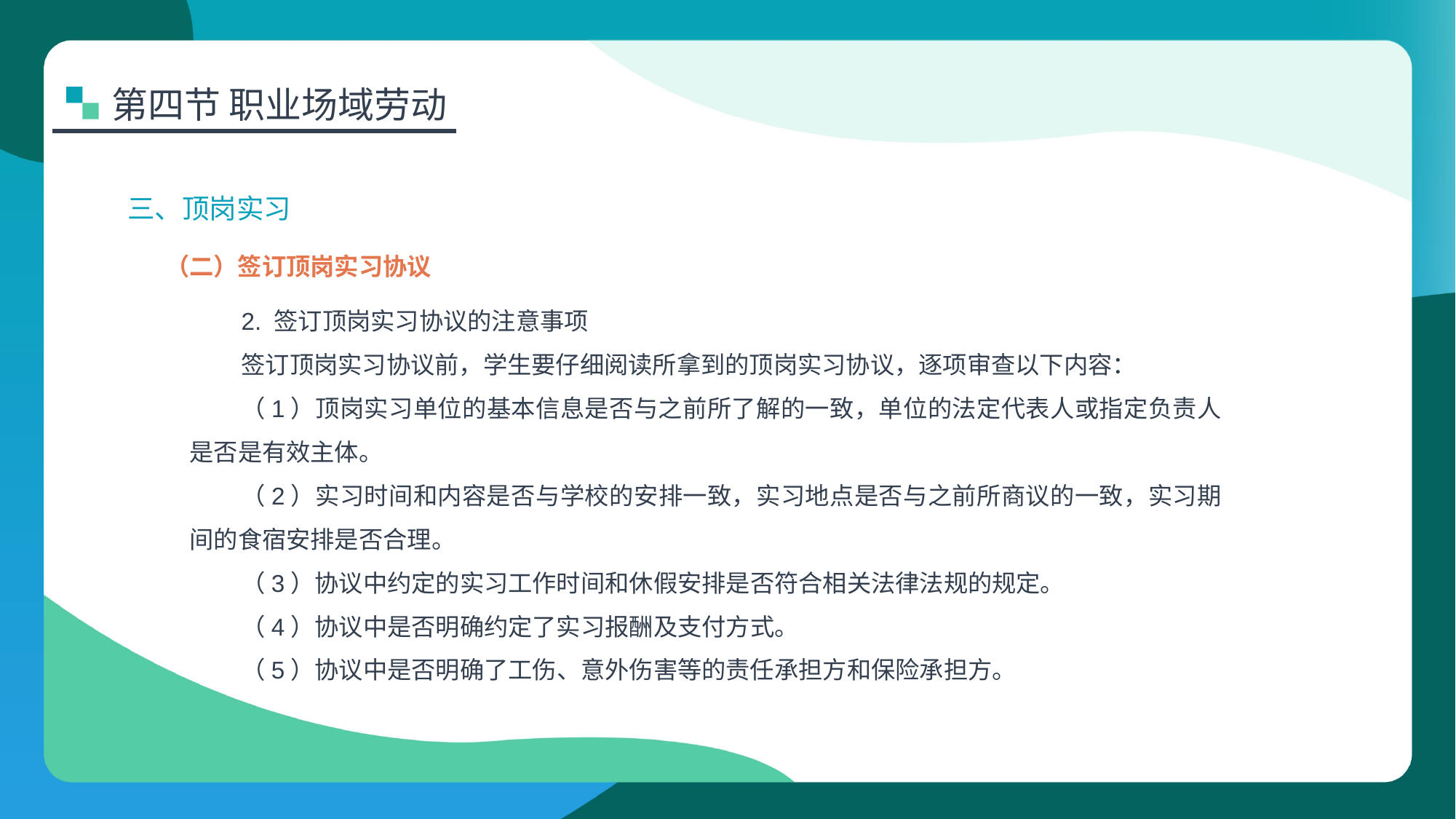

第四节 职业场域劳动

三、顶岗实习
（二）签订顶岗实习协议
2. 签订顶岗实习协议的注意事项
签订顶岗实习协议前，学生要仔细阅读所拿到的顶岗实习协议，逐项审查以下内容：
（1）顶岗实习单位的基本信息是否与之前所了解的一致，单位的法定代表人或指定负责人是否是有效主体。
（2）实习时间和内容是否与学校的安排一致，实习地点是否与之前所商议的一致，实习期间的食宿安排是否合理。
（3）协议中约定的实习工作时间和休假安排是否符合相关法律法规的规定。
（4）协议中是否明确约定了实习报酬及支付方式。
（5）协议中是否明确了工伤、意外伤害等的责任承担方和保险承担方。